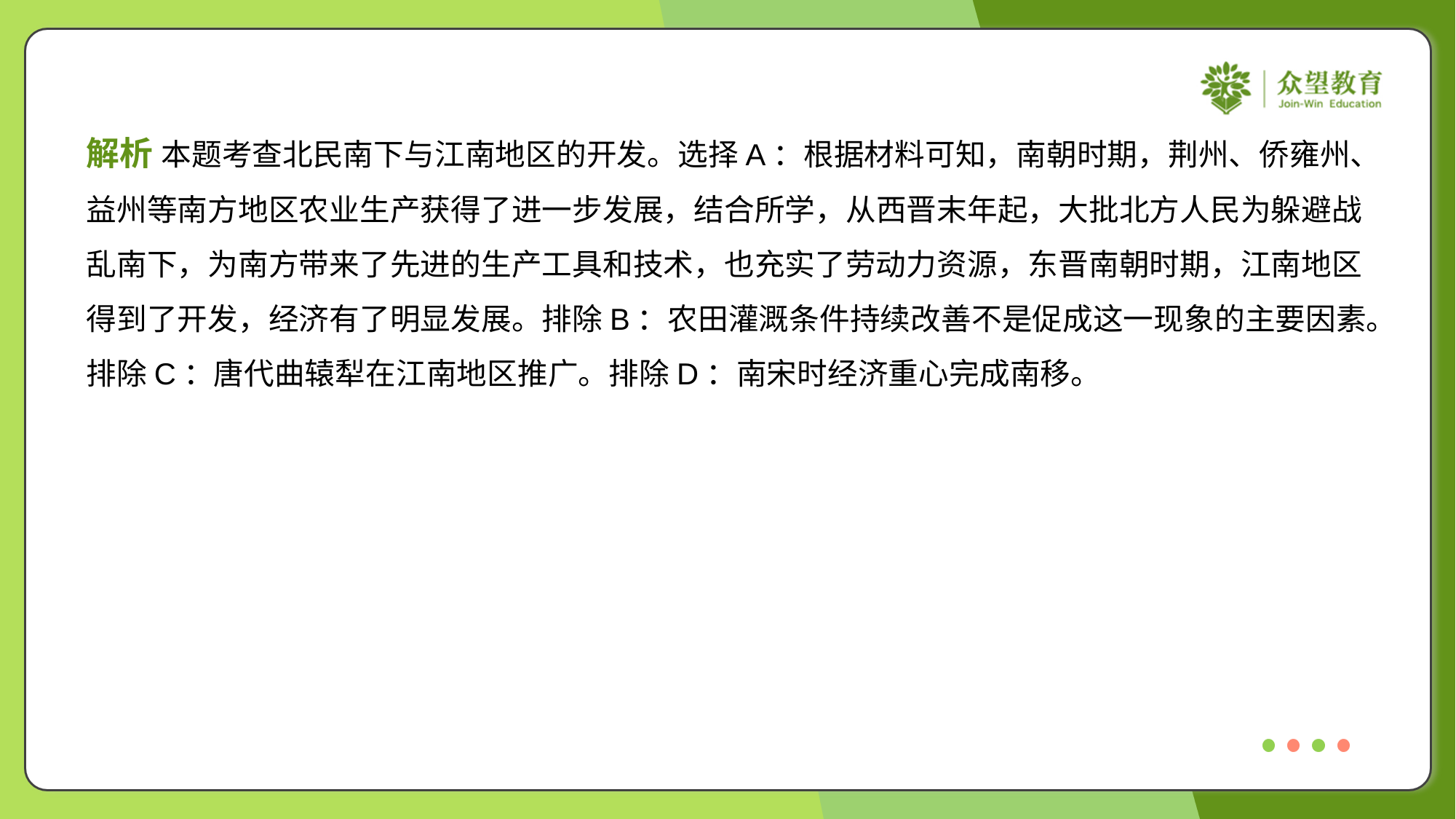

解析 本题考查北民南下与江南地区的开发。选择A：根据材料可知，南朝时期，荆州、侨雍州、
益州等南方地区农业生产获得了进一步发展，结合所学，从西晋末年起，大批北方人民为躲避战
乱南下，为南方带来了先进的生产工具和技术，也充实了劳动力资源，东晋南朝时期，江南地区
得到了开发，经济有了明显发展。排除B：农田灌溉条件持续改善不是促成这一现象的主要因素。
排除C：唐代曲辕犁在江南地区推广。排除D：南宋时经济重心完成南移。